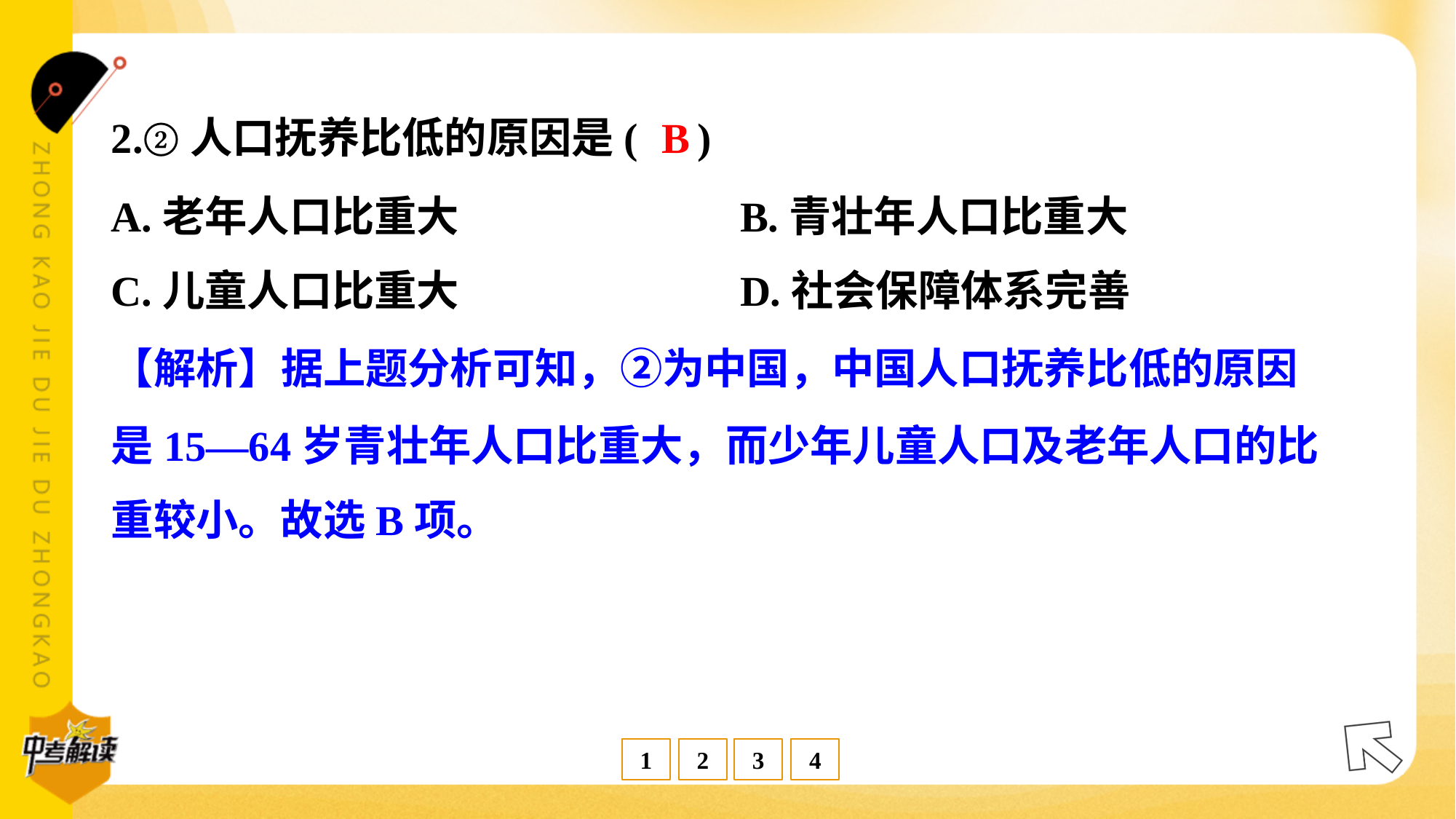

B
2.②人口抚养比低的原因是(     )
A.老年人口比重大	B.青壮年人口比重大
C.儿童人口比重大	D.社会保障体系完善
【解析】据上题分析可知，②为中国，中国人口抚养比低的原因
是15—64岁青壮年人口比重大，而少年儿童人口及老年人口的比
重较小。故选B项。